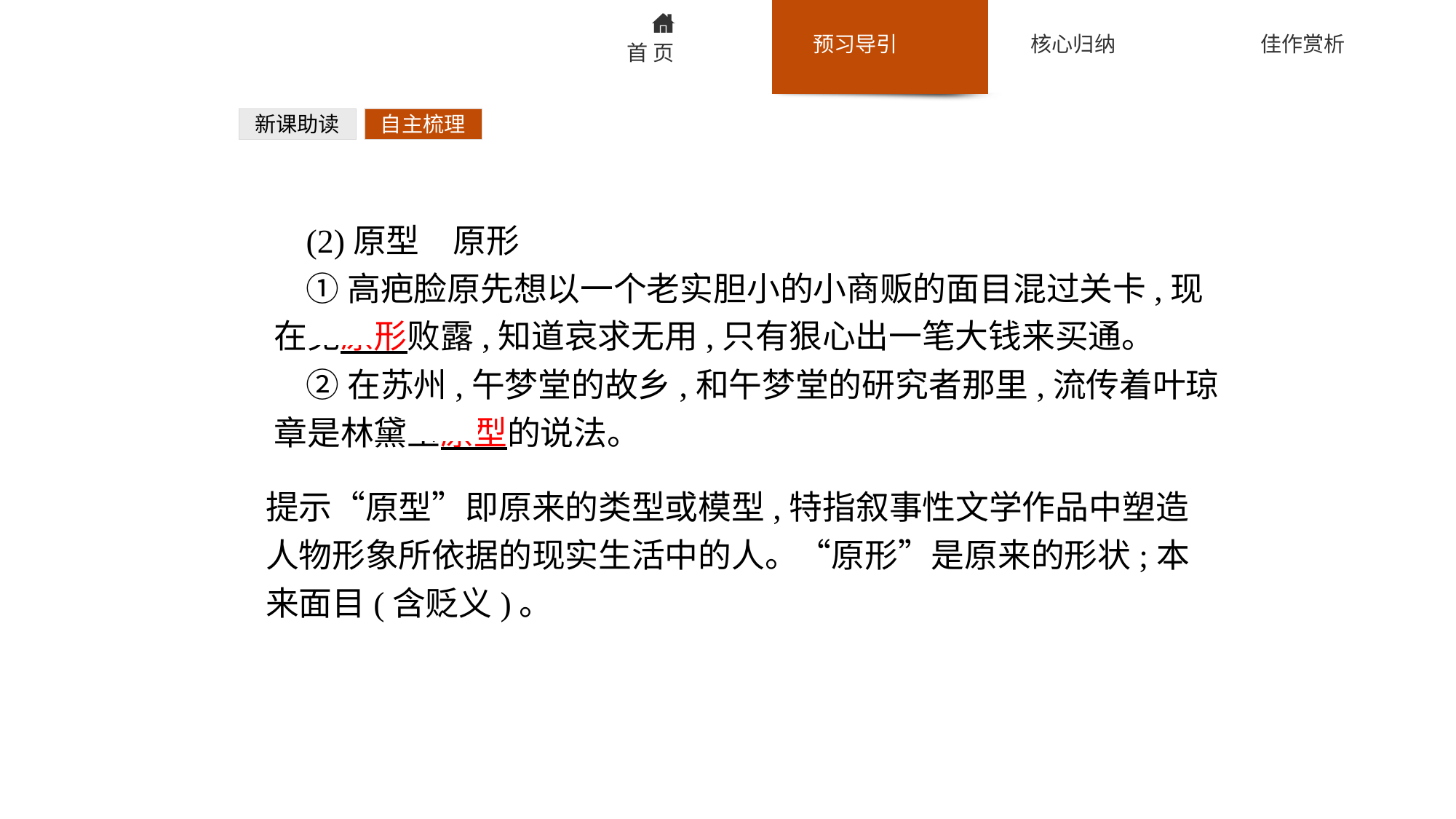

新课助读
自主梳理
(2)原型　原形
①高疤脸原先想以一个老实胆小的小商贩的面目混过关卡,现在见原形败露,知道哀求无用,只有狠心出一笔大钱来买通。
②在苏州,午梦堂的故乡,和午梦堂的研究者那里,流传着叶琼章是林黛玉原型的说法。

提示“原型”即原来的类型或模型,特指叙事性文学作品中塑造人物形象所依据的现实生活中的人。“原形”是原来的形状;本来面目(含贬义)。